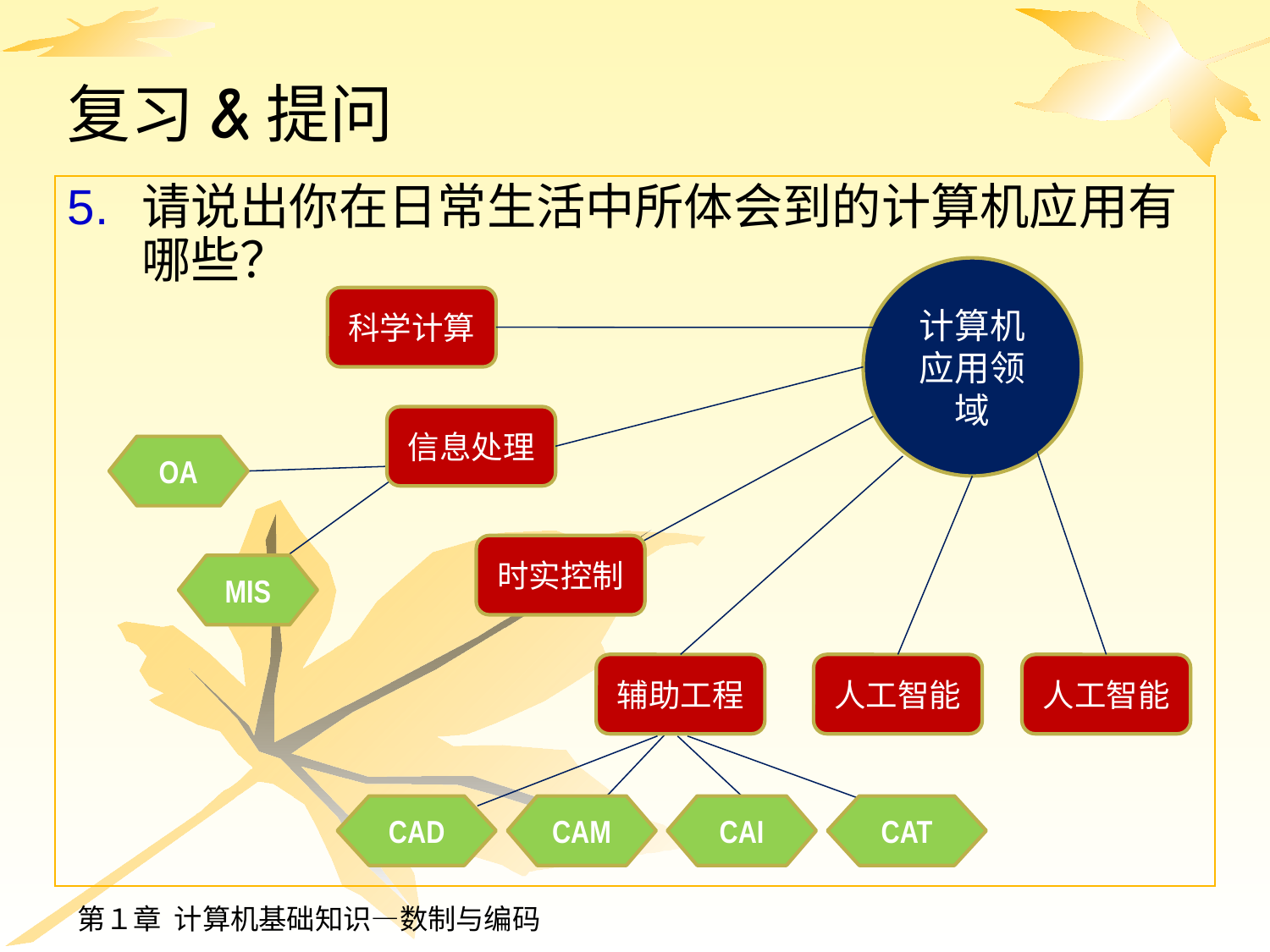

# 复习&提问
请说出你在日常生活中所体会到的计算机应用有哪些？
计算机应用领域
科学计算
信息处理
OA
MIS
时实控制
人工智能
辅助工程
CAD
CAM
CAI
CAT
人工智能